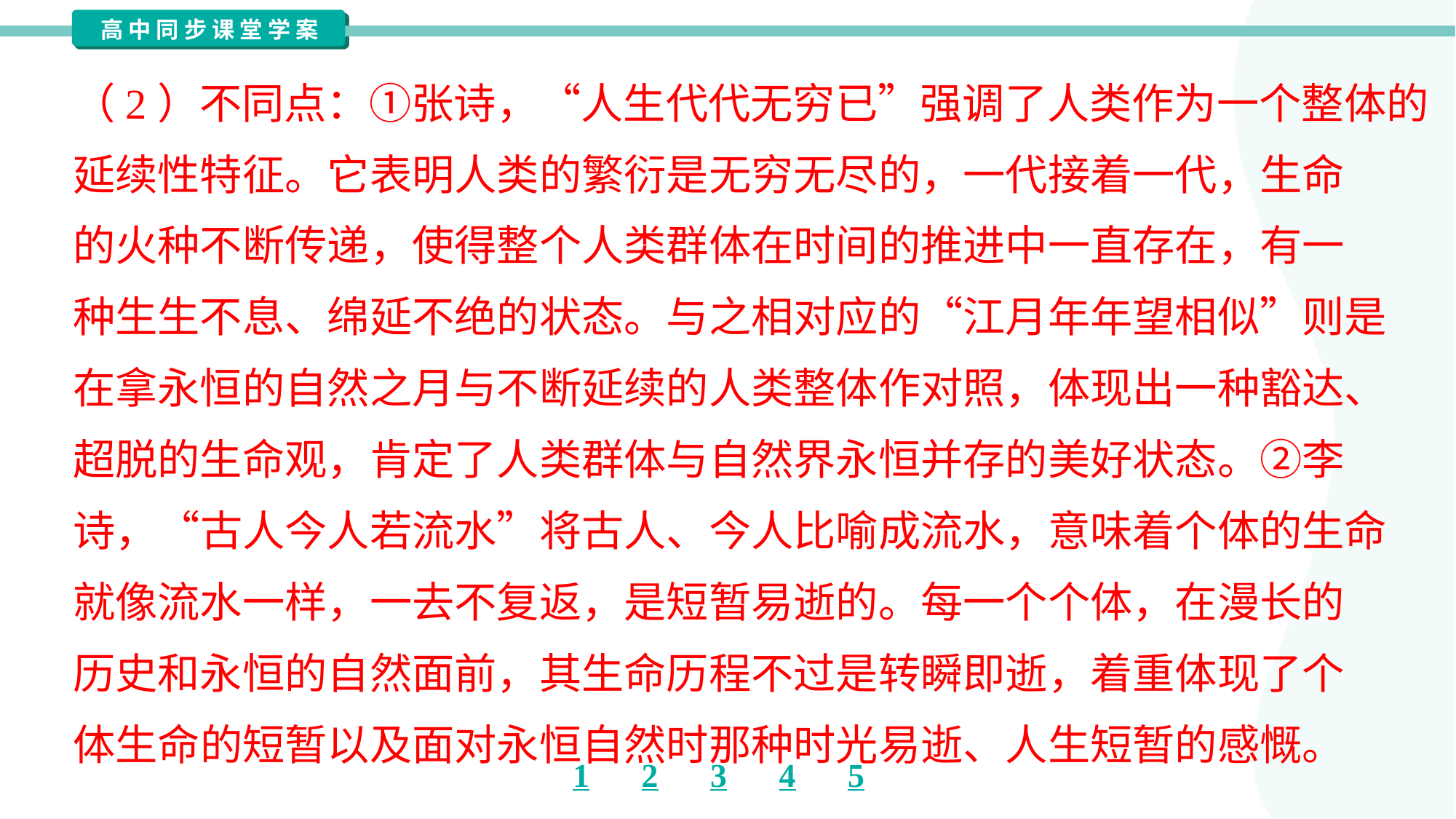

（2）不同点：①张诗，“人生代代无穷已”强调了人类作为一个整体的
延续性特征。它表明人类的繁衍是无穷无尽的，一代接着一代，生命
的火种不断传递，使得整个人类群体在时间的推进中一直存在，有一
种生生不息、绵延不绝的状态。与之相对应的“江月年年望相似”则是
在拿永恒的自然之月与不断延续的人类整体作对照，体现出一种豁达、
超脱的生命观，肯定了人类群体与自然界永恒并存的美好状态。②李
诗，“古人今人若流水”将古人、今人比喻成流水，意味着个体的生命
就像流水一样，一去不复返，是短暂易逝的。每一个个体，在漫长的
历史和永恒的自然面前，其生命历程不过是转瞬即逝，着重体现了个
体生命的短暂以及面对永恒自然时那种时光易逝、人生短暂的感慨。